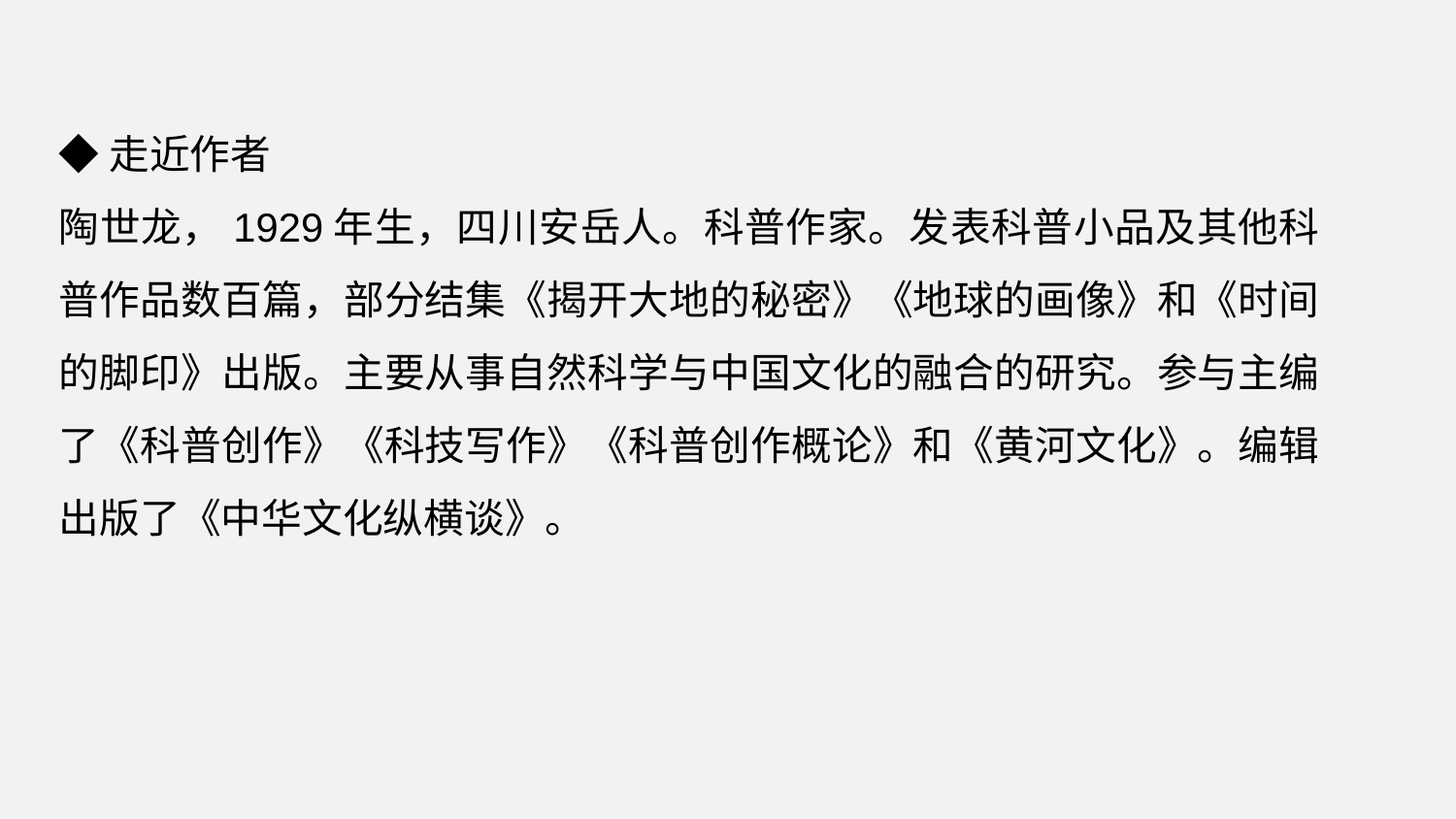

https://www.ypppt.com/
◆走近作者
陶世龙，1929年生，四川安岳人。科普作家。发表科普小品及其他科普作品数百篇，部分结集《揭开大地的秘密》《地球的画像》和《时间的脚印》出版。主要从事自然科学与中国文化的融合的研究。参与主编了《科普创作》《科技写作》《科普创作概论》和《黄河文化》。编辑出版了《中华文化纵横谈》。